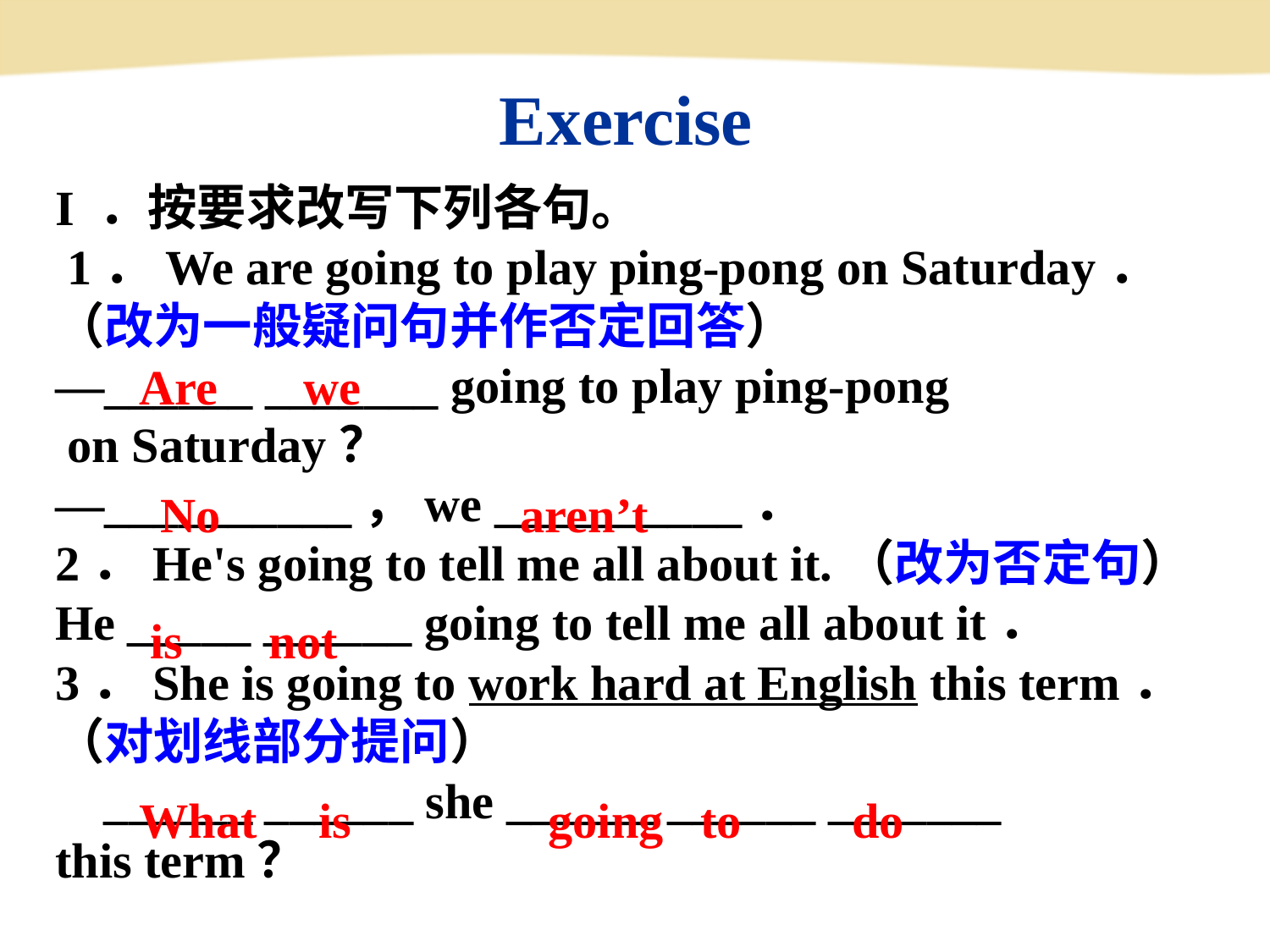

# Exercise
I ．按要求改写下列各句。
 1．We are going to play ping-pong on Saturday．
（改为一般疑问句并作否定回答）
—______ _______ going to play ping-pong
 on Saturday？
—__________，we __________．
2．He's going to tell me all about it.（改为否定句）
He _____ ______ going to tell me all about it．
3．She is going to work hard at English this term．
（对划线部分提问）
    ______ ______ she ______ ______ _______
this term？
Are       we
No
aren’t
is       not
What     is                going   to         do